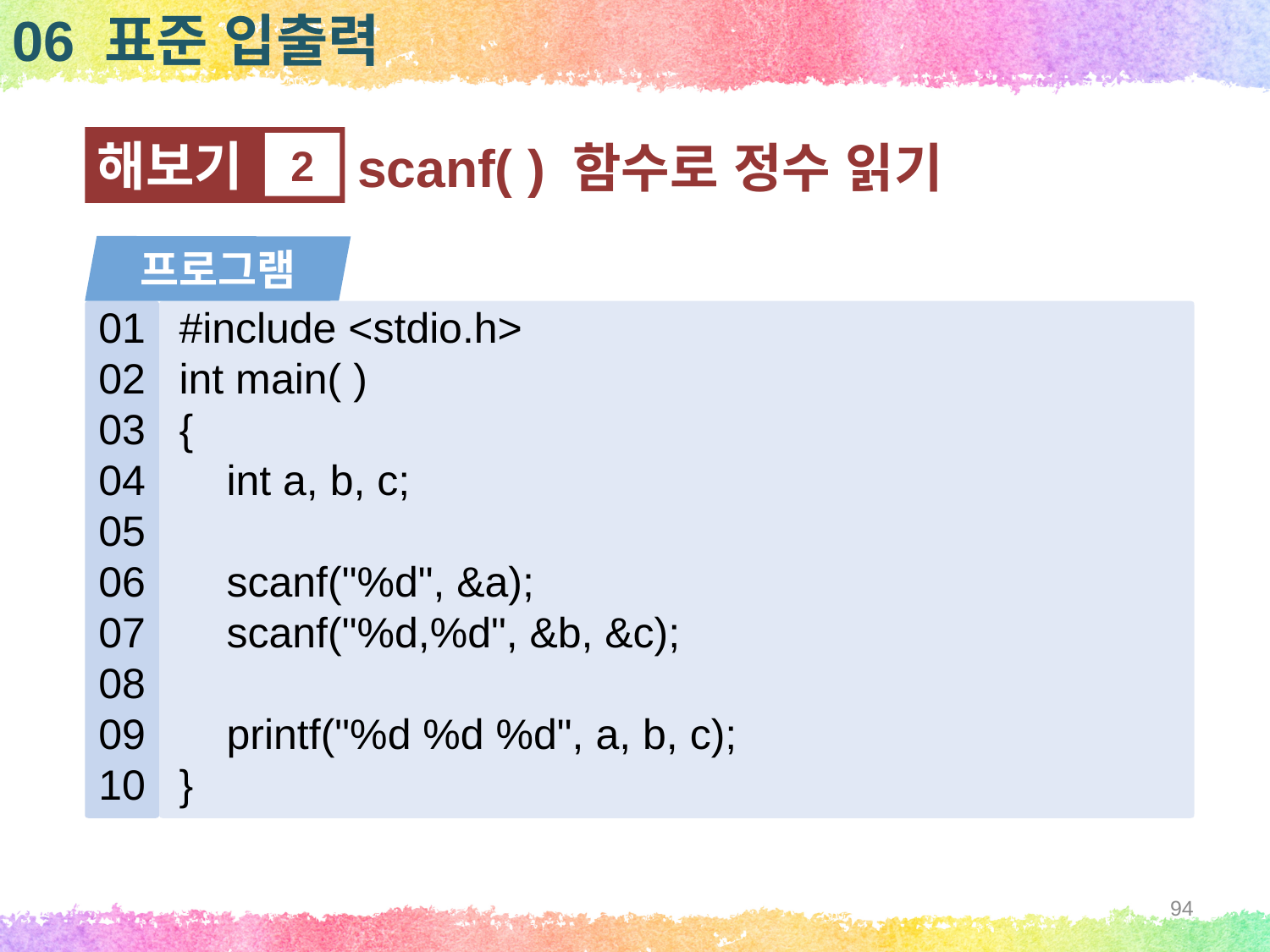

06 표준 입출력
해보기
2
scanf( ) 함수로 정수 읽기
프로그램
01
02
03
04
05
06
07
08
09
10
#include <stdio.h>
int main( )
{
    int a, b, c;

    scanf("%d", &a);
    scanf("%d,%d", &b, &c);

    printf("%d %d %d", a, b, c);
}
94